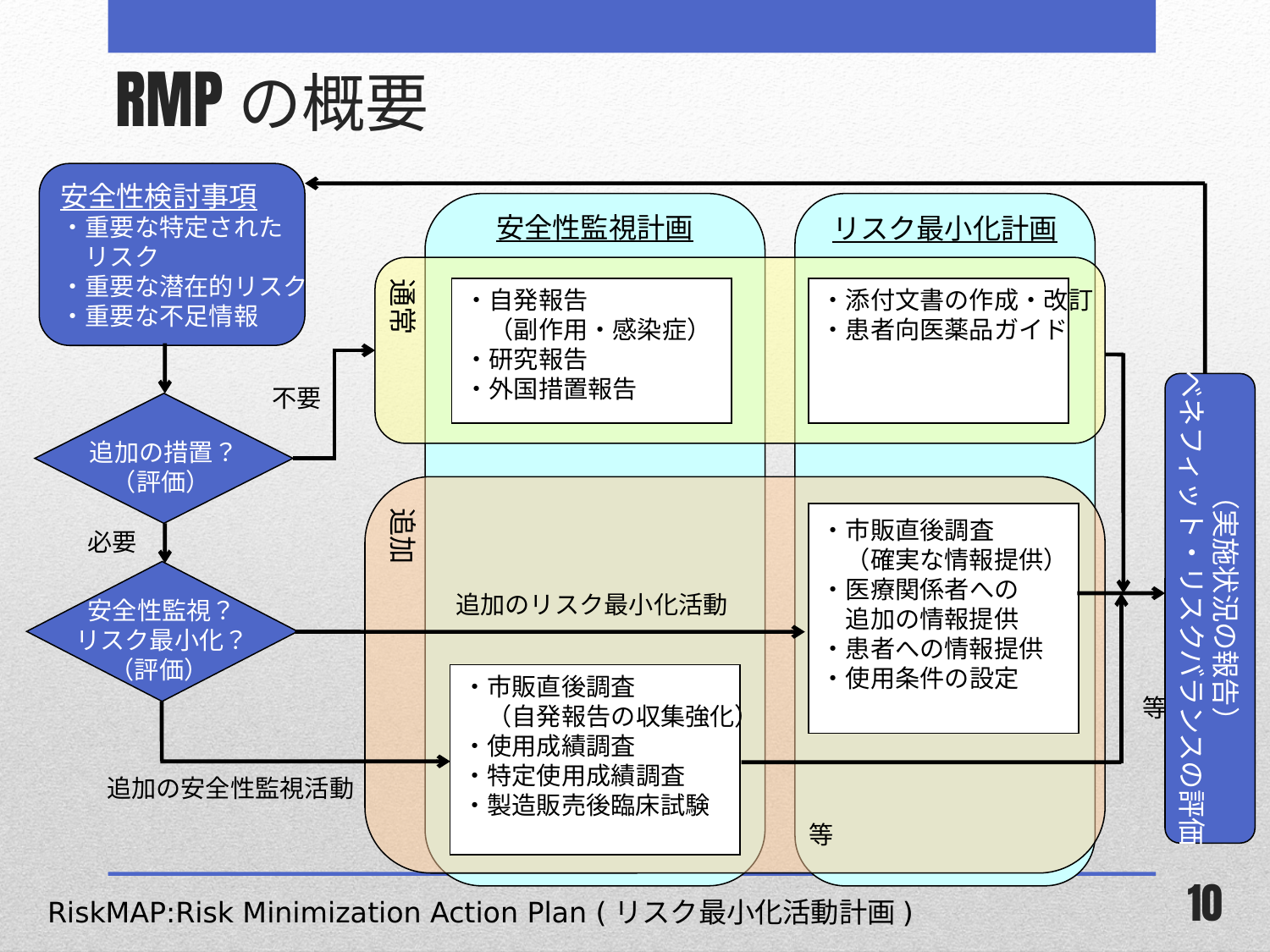

# RMPの概要
安全性検討事項
・重要な特定された
　リスク
・重要な潜在的リスク
・重要な不足情報

安全性監視計画
リスク最小化計画
通常
・自発報告
　（副作用・感染症）
・研究報告
・外国措置報告
・添付文書の作成・改訂
・患者向医薬品ガイド

（実施状況の報告）
ベネフィット・リスクバランスの評価
不要

追加の措置？
（評価）
追加
・市販直後調査
　（確実な情報提供）
・医療関係者への
　追加の情報提供
・患者への情報提供
・使用条件の設定
　　　　　　　　　　　　　等
必要

安全性監視？
リスク最小化？
（評価）
追加のリスク最小化活動

・市販直後調査
　（自発報告の収集強化）
・使用成績調査
・特定使用成績調査
・製造販売後臨床試験
　　　　　　　　　　　　　　等
追加の安全性監視活動
10
RiskMAP:Risk Minimization Action Plan (リスク最小化活動計画)
実施したRiskMAPの検証